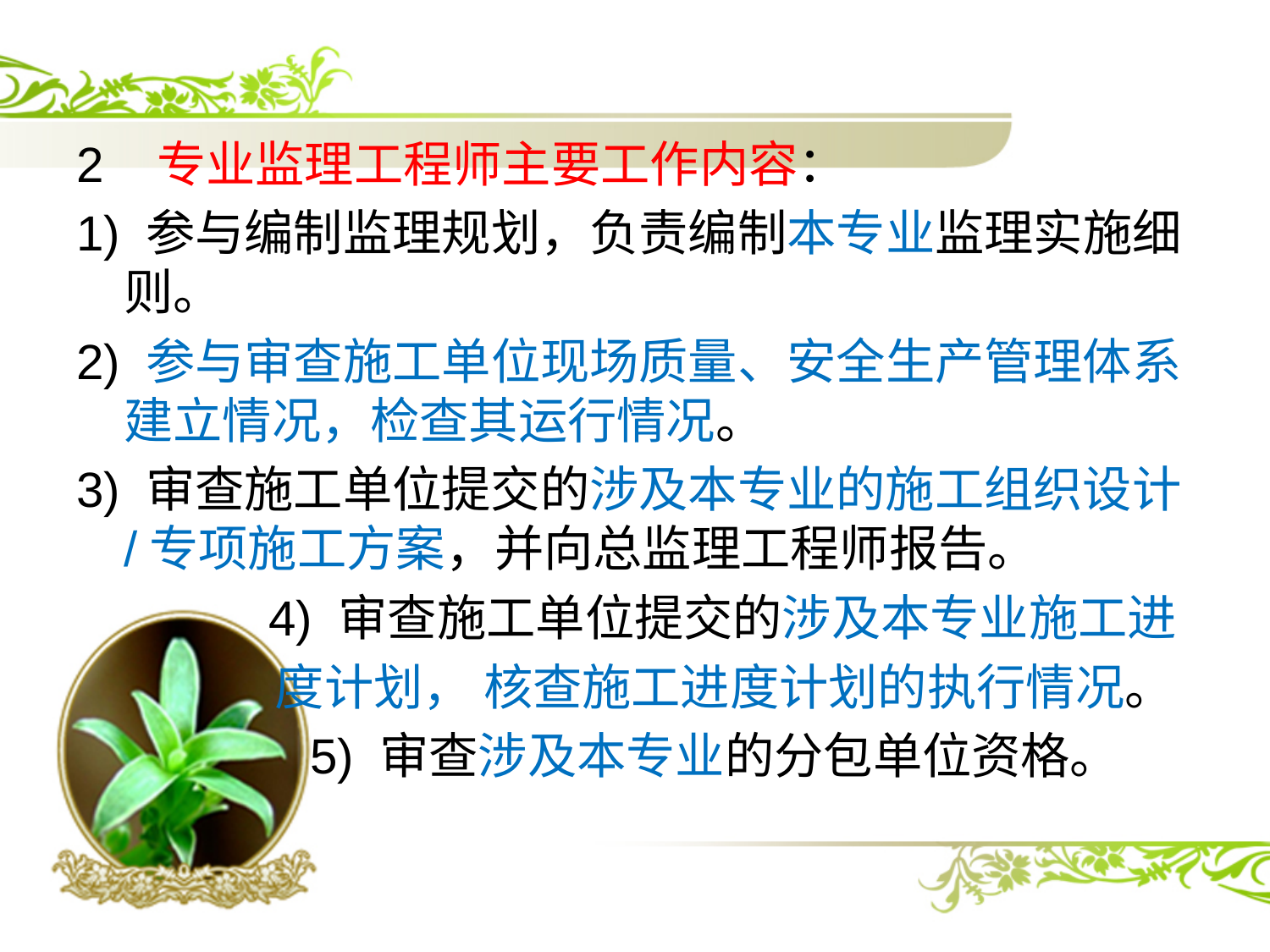

2   专业监理工程师主要工作内容：
1) 参与编制监理规划，负责编制本专业监理实施细则。
2) 参与审查施工单位现场质量、安全生产管理体系建立情况，检查其运行情况。
3) 审查施工单位提交的涉及本专业的施工组织设计/专项施工方案，并向总监理工程师报告。
              4) 审查施工单位提交的涉及本专业施工进
                 度计划， 核查施工进度计划的执行情况。
                 5) 审查涉及本专业的分包单位资格。